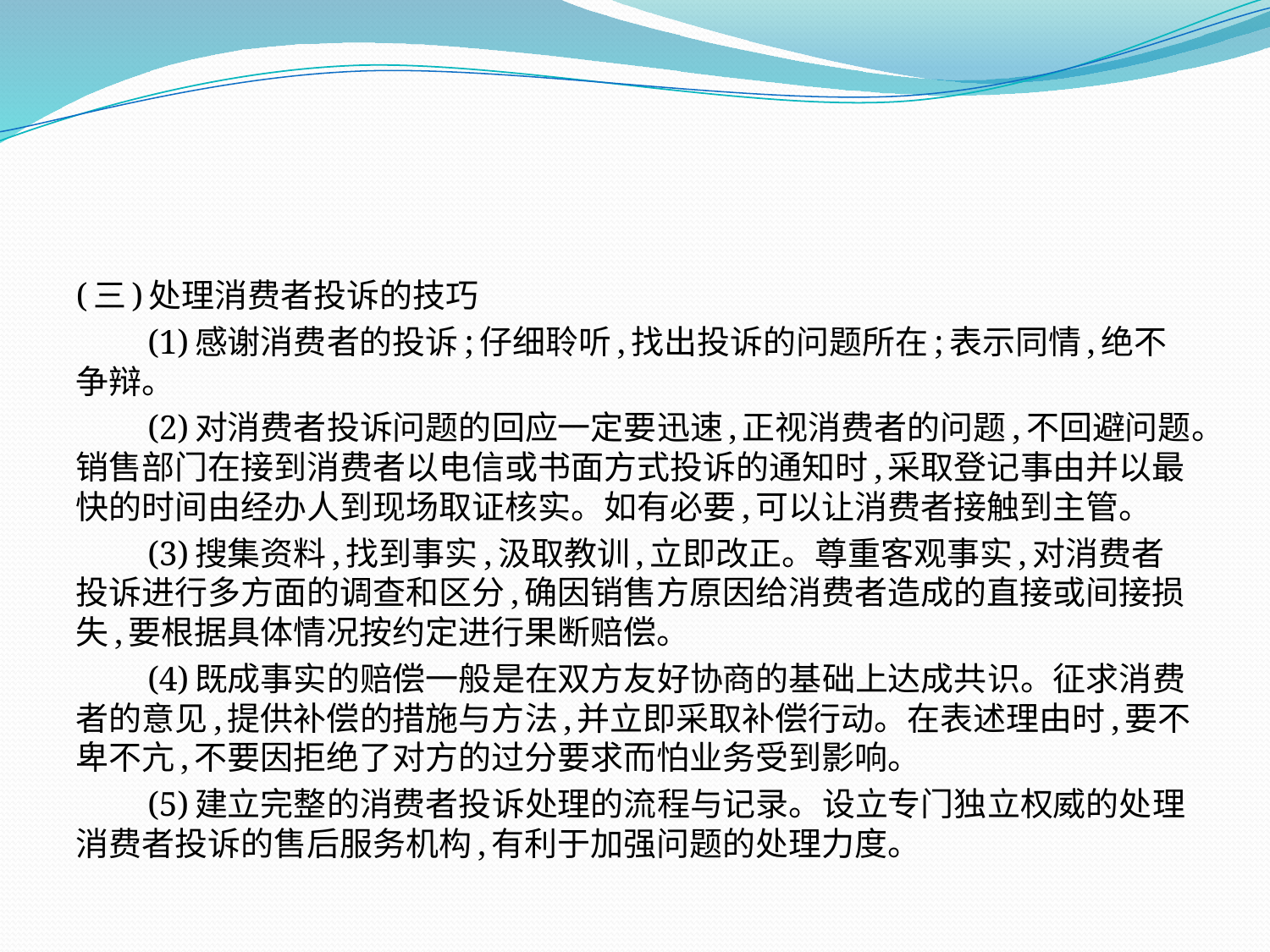

(三)处理消费者投诉的技巧
　　(1)感谢消费者的投诉;仔细聆听,找出投诉的问题所在;表示同情,绝不争辩。
　　(2)对消费者投诉问题的回应一定要迅速,正视消费者的问题,不回避问题。销售部门在接到消费者以电信或书面方式投诉的通知时,采取登记事由并以最快的时间由经办人到现场取证核实。如有必要,可以让消费者接触到主管。
　　(3)搜集资料,找到事实,汲取教训,立即改正。尊重客观事实,对消费者投诉进行多方面的调查和区分,确因销售方原因给消费者造成的直接或间接损失,要根据具体情况按约定进行果断赔偿。
　　(4)既成事实的赔偿一般是在双方友好协商的基础上达成共识。征求消费者的意见,提供补偿的措施与方法,并立即采取补偿行动。在表述理由时,要不卑不亢,不要因拒绝了对方的过分要求而怕业务受到影响。
　　(5)建立完整的消费者投诉处理的流程与记录。设立专门独立权威的处理消费者投诉的售后服务机构,有利于加强问题的处理力度。